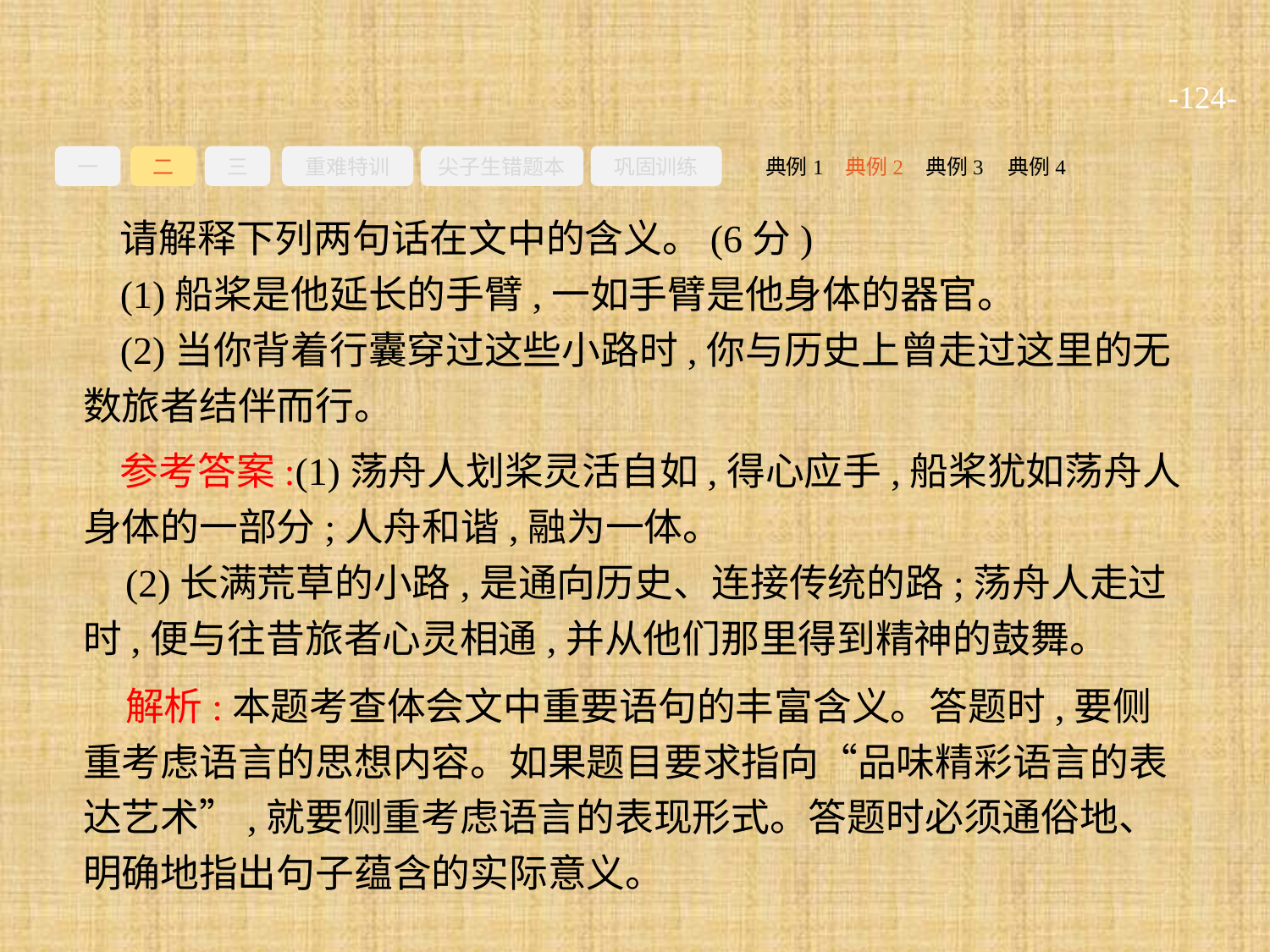

-124-
一
二
三
重难特训
尖子生错题本
巩固训练
典例3
典例2
典例4
典例1
请解释下列两句话在文中的含义。(6分)
(1)船桨是他延长的手臂,一如手臂是他身体的器官。
(2)当你背着行囊穿过这些小路时,你与历史上曾走过这里的无数旅者结伴而行。
参考答案:(1)荡舟人划桨灵活自如,得心应手,船桨犹如荡舟人身体的一部分;人舟和谐,融为一体。
(2)长满荒草的小路,是通向历史、连接传统的路;荡舟人走过时,便与往昔旅者心灵相通,并从他们那里得到精神的鼓舞。
解析:本题考查体会文中重要语句的丰富含义。答题时,要侧重考虑语言的思想内容。如果题目要求指向“品味精彩语言的表达艺术”,就要侧重考虑语言的表现形式。答题时必须通俗地、明确地指出句子蕴含的实际意义。